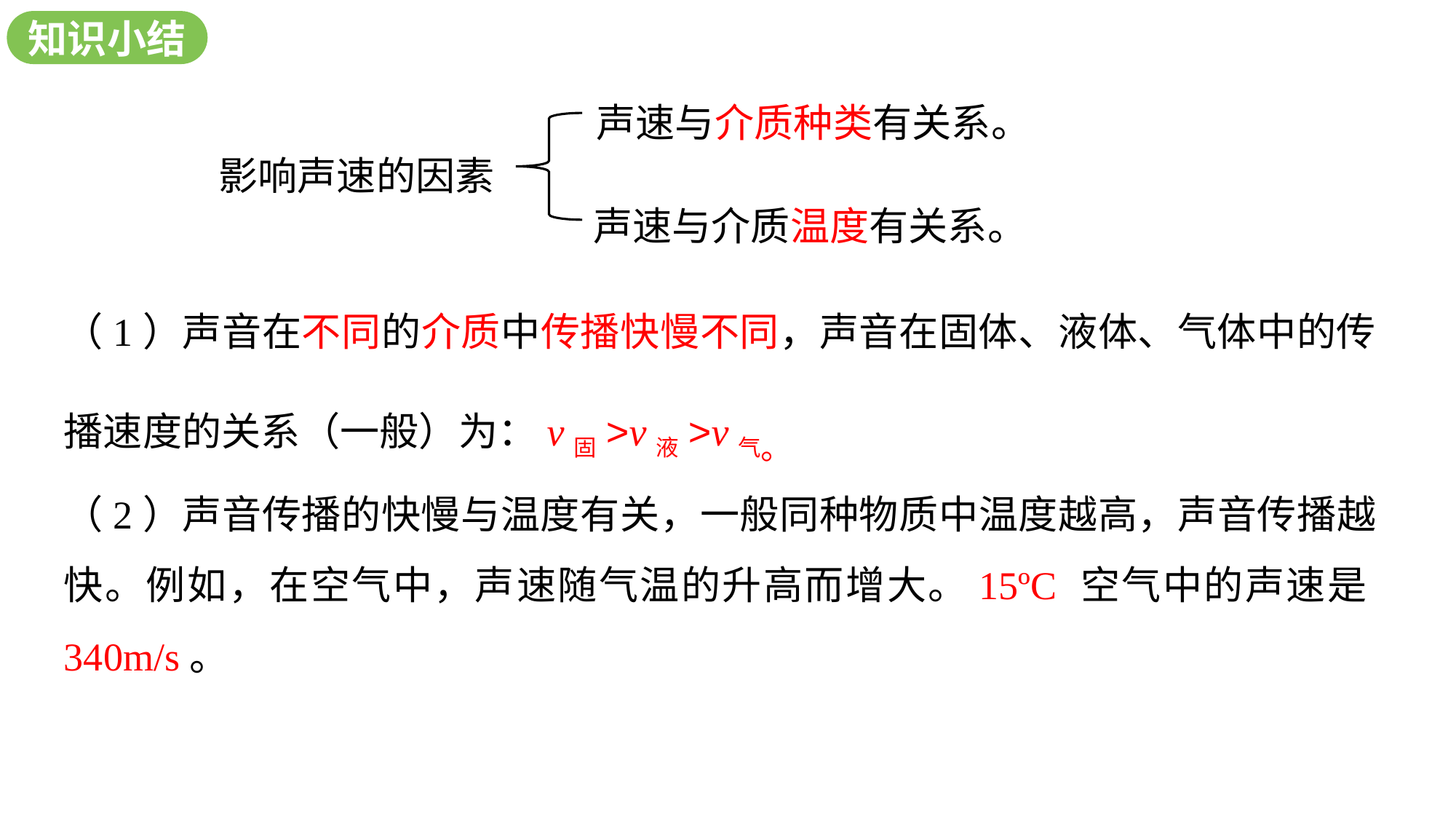

新知探究
知识小结
声速与介质种类有关系。

影响声速的因素
声速与介质温度有关系。
（1）声音在不同的介质中传播快慢不同，声音在固体、液体、气体中的传播速度的关系（一般）为：v固>v液>v气。
（2）声音传播的快慢与温度有关，一般同种物质中温度越高，声音传播越快。例如，在空气中，声速随气温的升高而增大。15ºC 空气中的声速是340m/s。